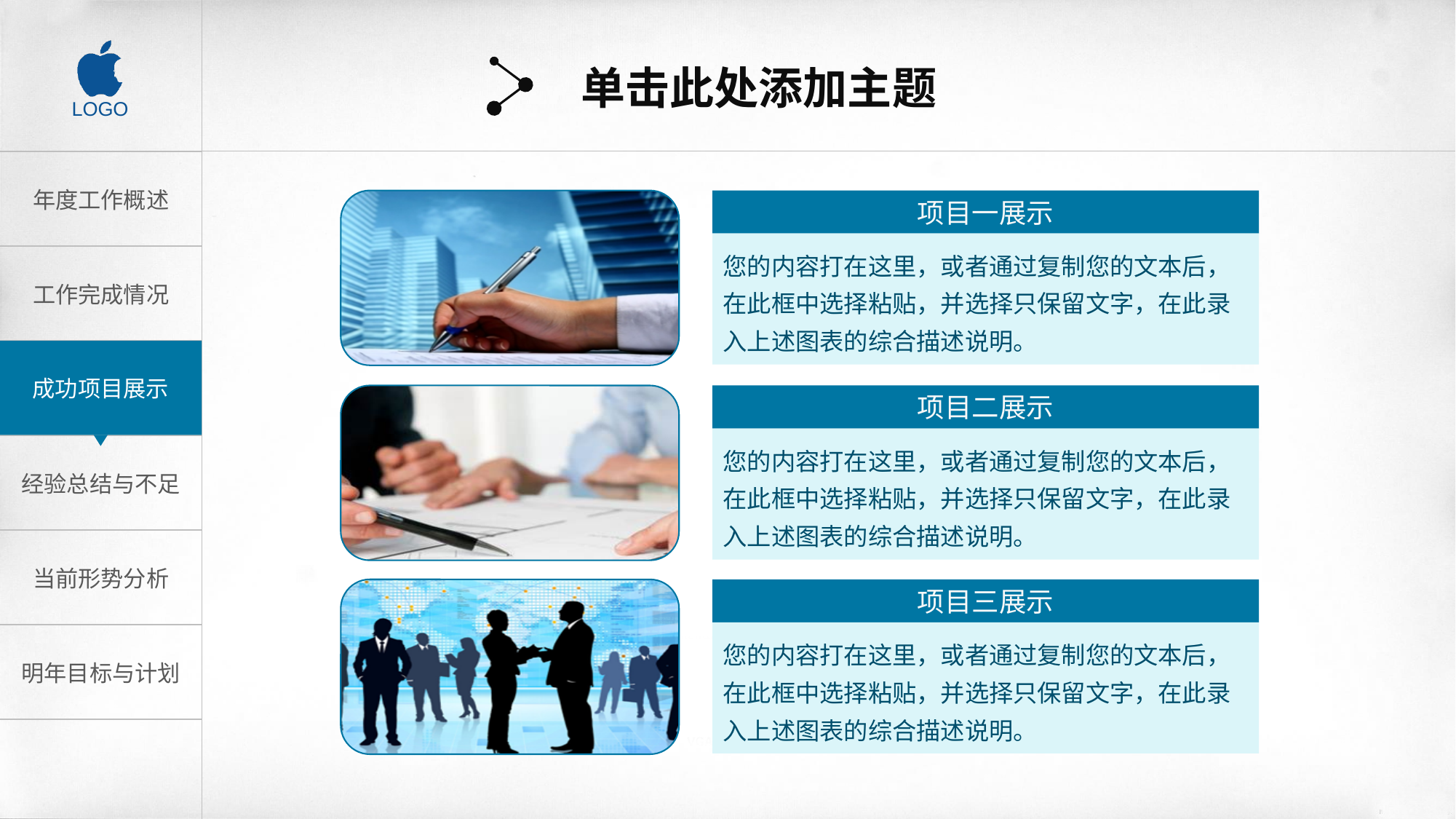

单击此处添加主题

项目一展示
您的内容打在这里，或者通过复制您的文本后，在此框中选择粘贴，并选择只保留文字，在此录入上述图表的综合描述说明。

项目二展示
您的内容打在这里，或者通过复制您的文本后，在此框中选择粘贴，并选择只保留文字，在此录入上述图表的综合描述说明。

项目三展示
您的内容打在这里，或者通过复制您的文本后，在此框中选择粘贴，并选择只保留文字，在此录入上述图表的综合描述说明。